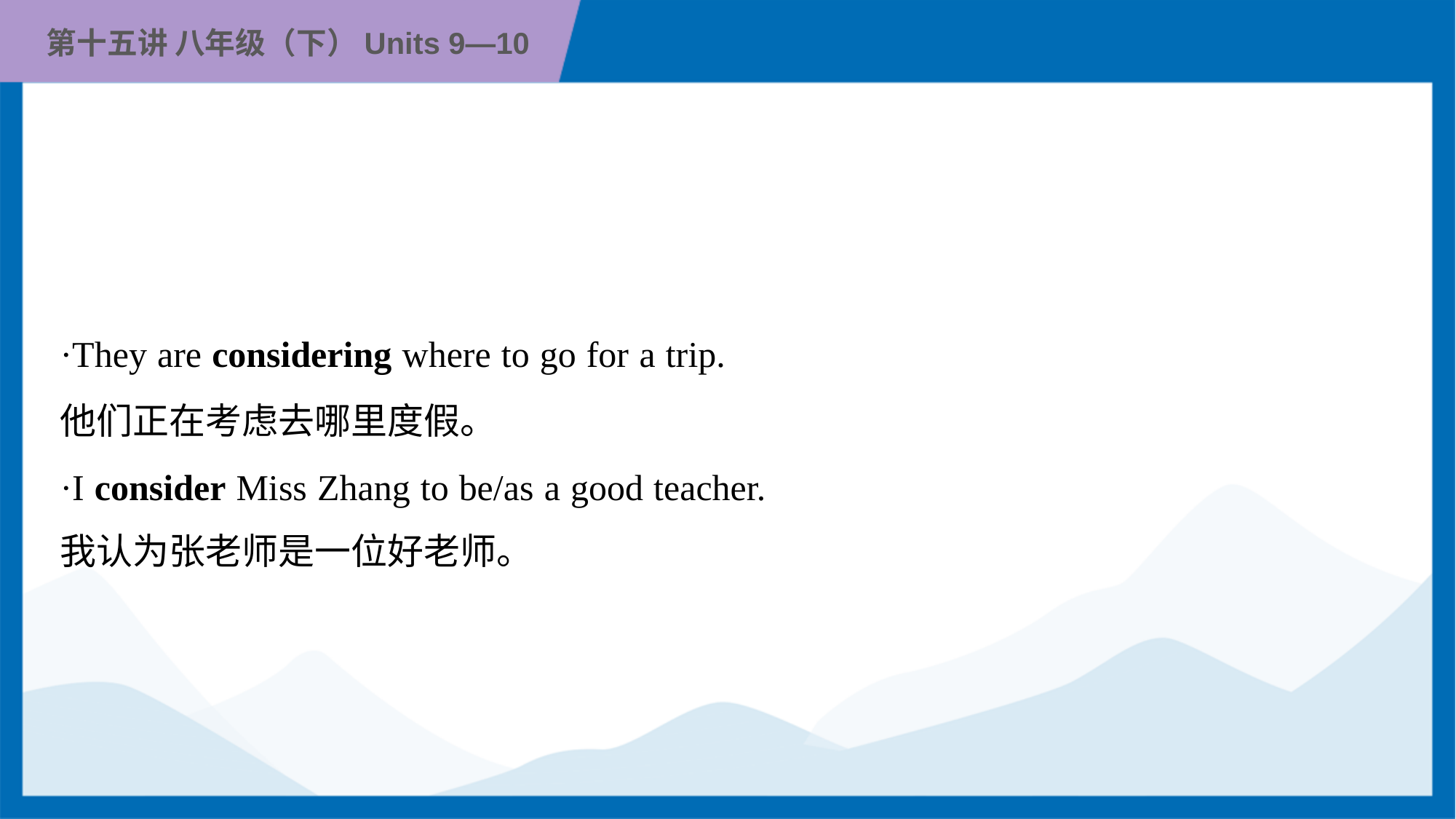

·They are considering where to go for a trip.
他们正在考虑去哪里度假。
·I consider Miss Zhang to be/as a good teacher.
我认为张老师是一位好老师。